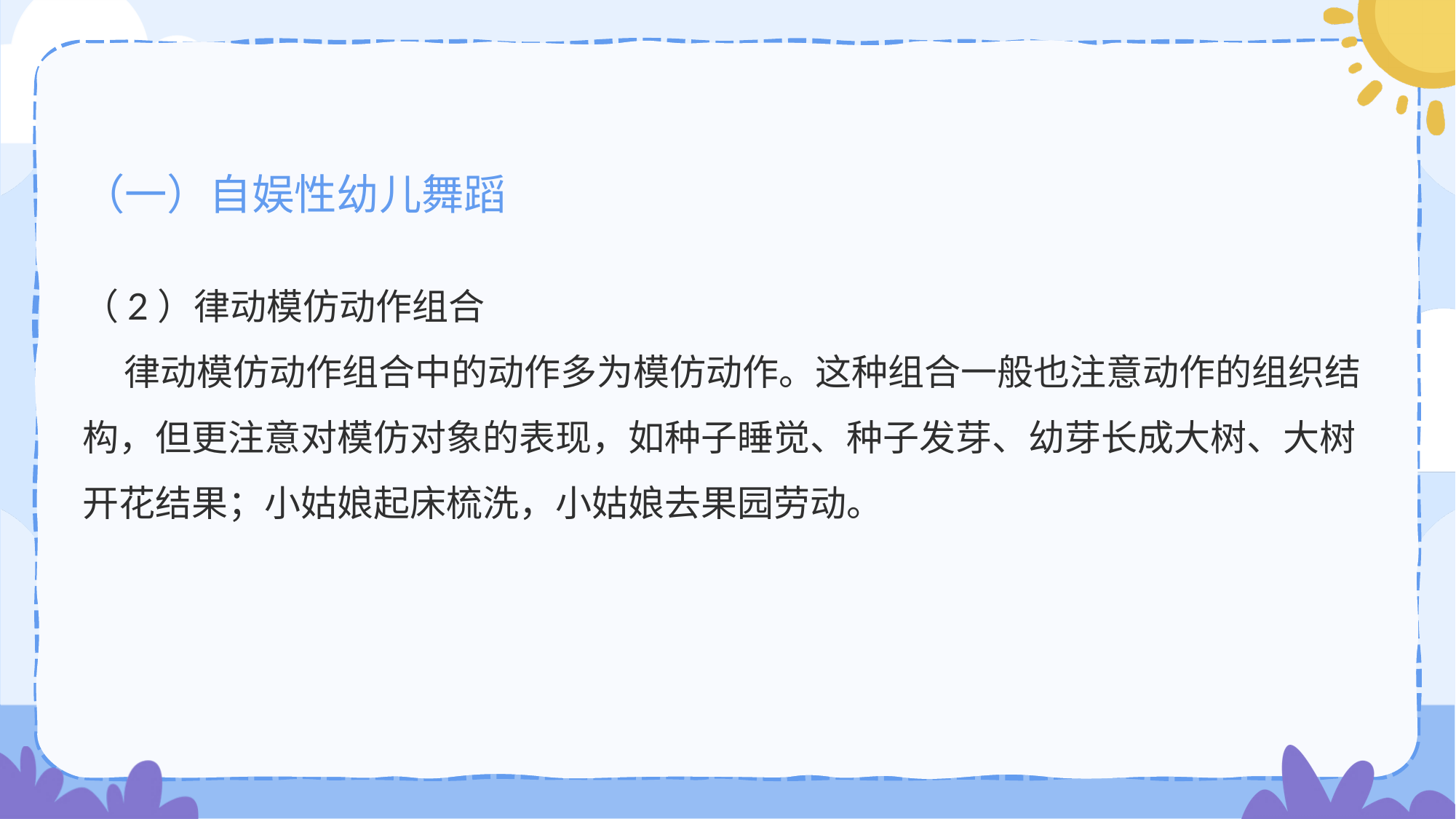

（一）自娱性幼儿舞蹈
（2）律动模仿动作组合
    律动模仿动作组合中的动作多为模仿动作。这种组合一般也注意动作的组织结构，但更注意对模仿对象的表现，如种子睡觉、种子发芽、幼芽长成大树、大树开花结果；小姑娘起床梳洗，小姑娘去果园劳动。